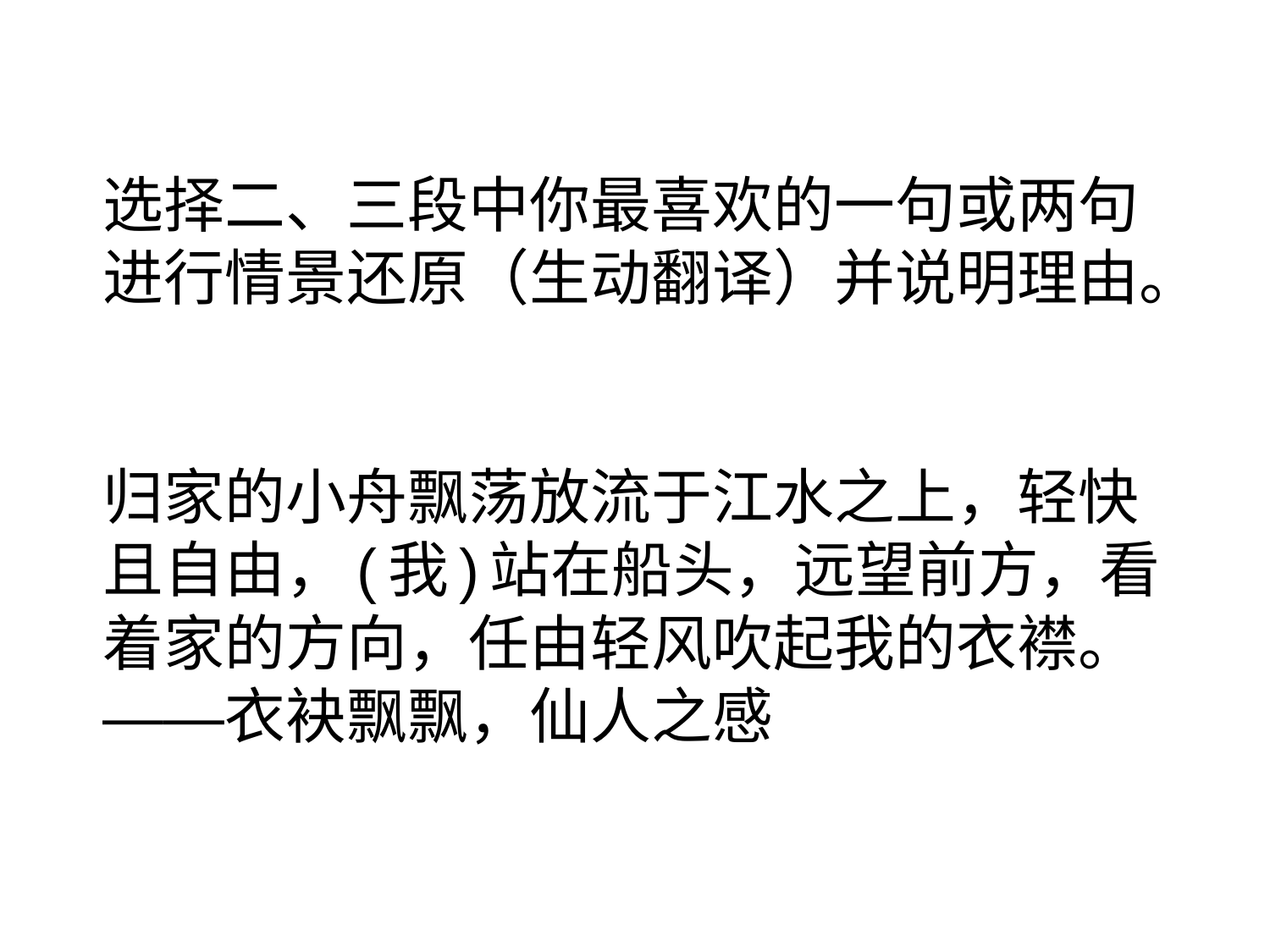

# 选择二、三段中你最喜欢的一句或两句进行情景还原（生动翻译）并说明理由。 归家的小舟飘荡放流于江水之上，轻快且自由，(我)站在船头，远望前方，看着家的方向，任由轻风吹起我的衣襟。——衣袂飘飘，仙人之感